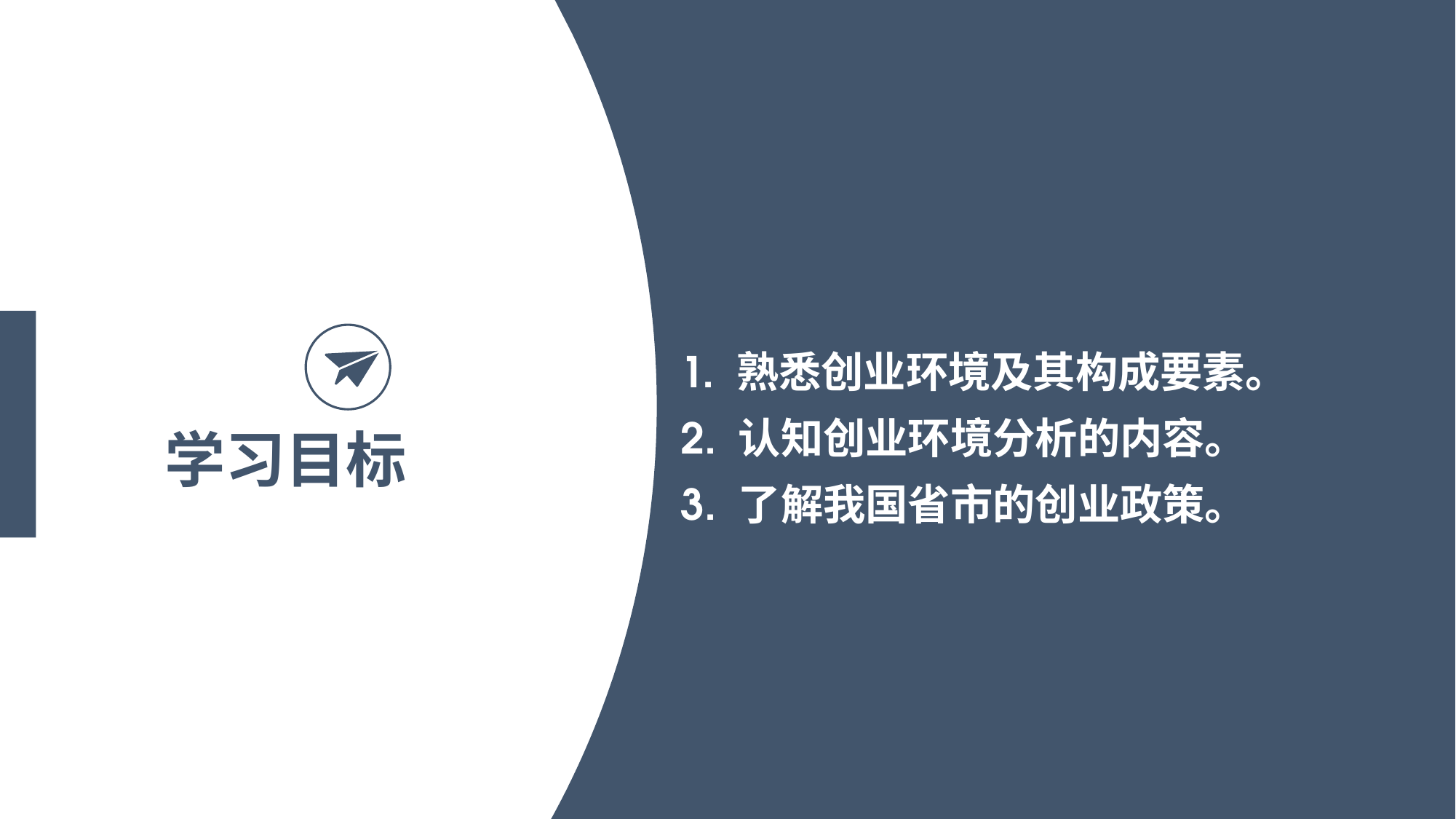

1. 熟悉创业环境及其构成要素。
2. 认知创业环境分析的内容。
3. 了解我国省市的创业政策。

学习目标